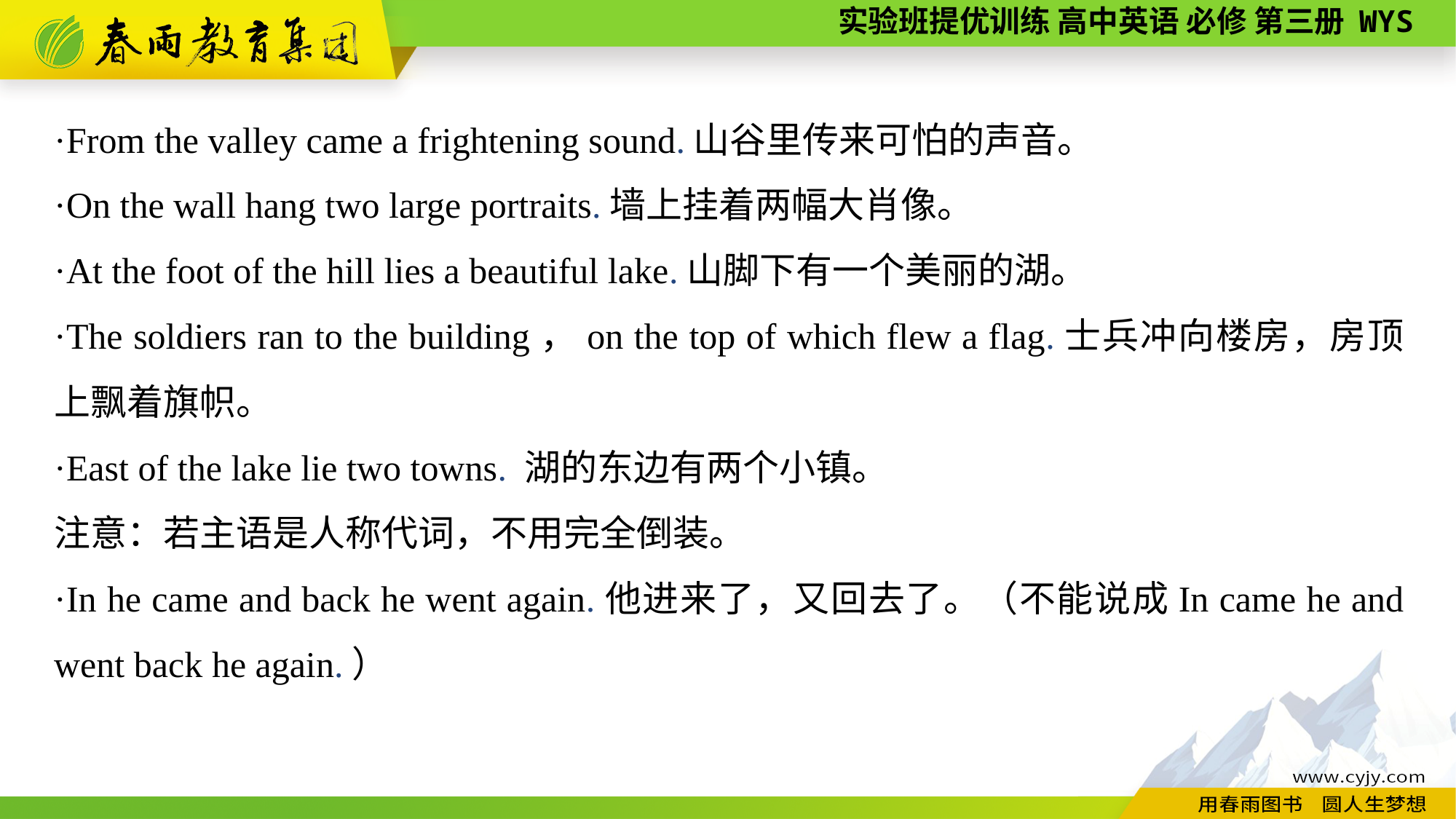

·From the valley came a frightening sound.山谷里传来可怕的声音。
·On the wall hang two large portraits.墙上挂着两幅大肖像。
·At the foot of the hill lies a beautiful lake.山脚下有一个美丽的湖。
·The soldiers ran to the building，on the top of which flew a flag.士兵冲向楼房，房顶上飘着旗帜。
·East of the lake lie two towns. 湖的东边有两个小镇。
注意：若主语是人称代词，不用完全倒装。
·In he came and back he went again.他进来了，又回去了。（不能说成In came he and went back he again.）